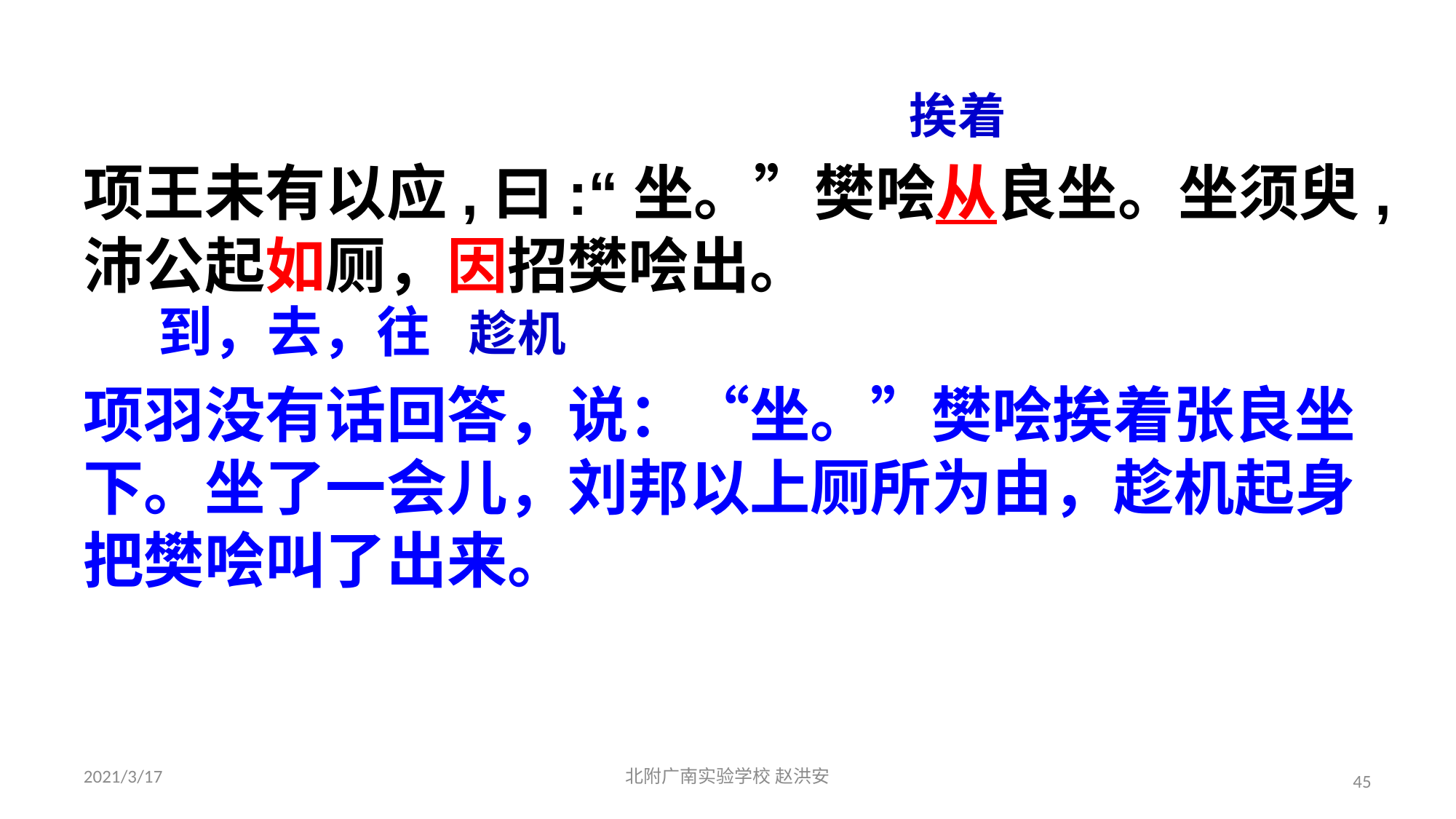

挨着
项王未有以应,曰:“坐。”樊哙从良坐。坐须臾,沛公起如厕，因招樊哙出。
到，去，往
趁机
项羽没有话回答，说：“坐。”樊哙挨着张良坐下。坐了一会儿，刘邦以上厕所为由，趁机起身把樊哙叫了出来。
2021/3/17
北附广南实验学校 赵洪安
45